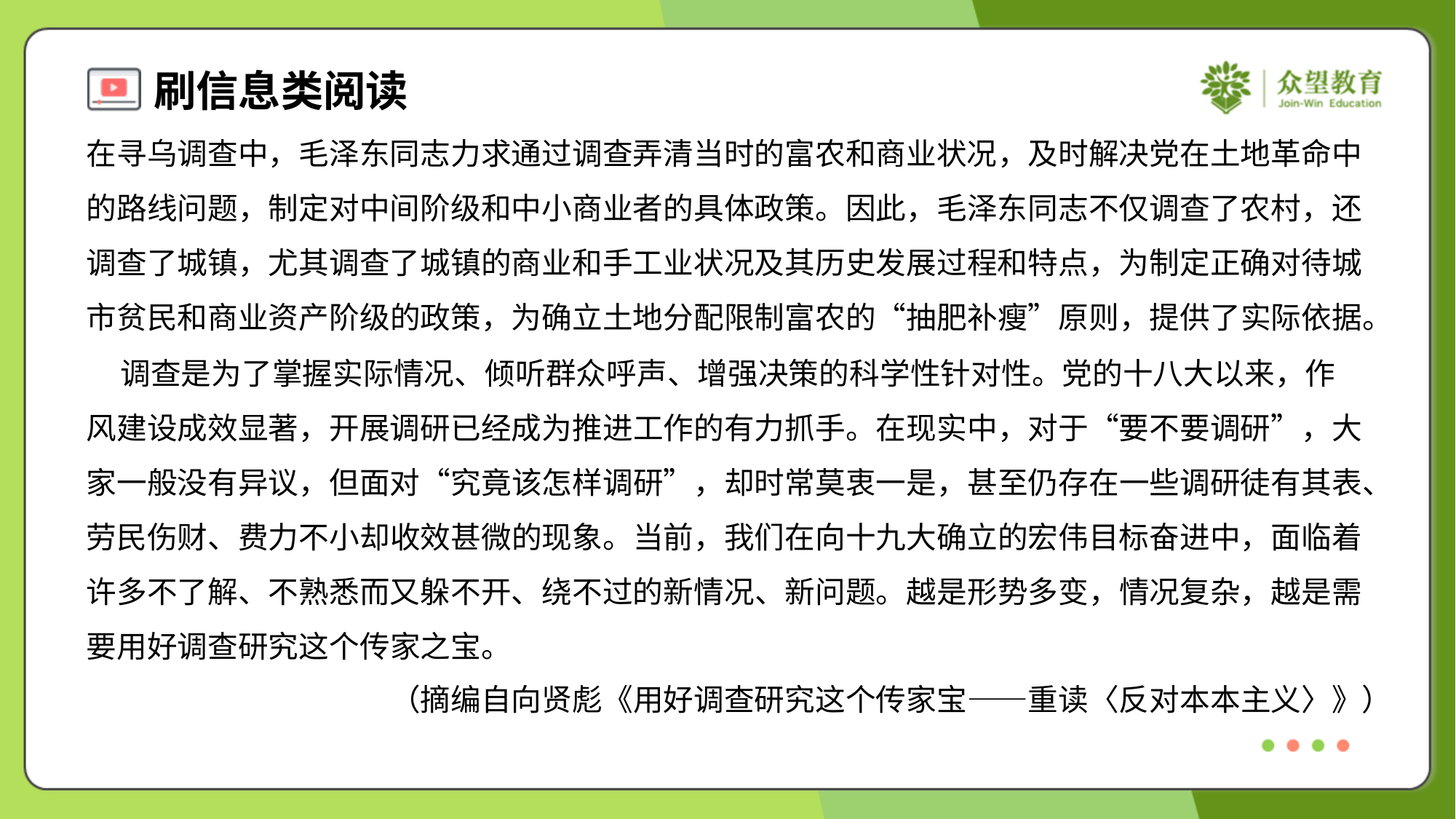

在寻乌调查中，毛泽东同志力求通过调查弄清当时的富农和商业状况，及时解决党在土地革命中
的路线问题，制定对中间阶级和中小商业者的具体政策。因此，毛泽东同志不仅调查了农村，还
调查了城镇，尤其调查了城镇的商业和手工业状况及其历史发展过程和特点，为制定正确对待城
市贫民和商业资产阶级的政策，为确立土地分配限制富农的“抽肥补瘦”原则，提供了实际依据。
    调查是为了掌握实际情况、倾听群众呼声、增强决策的科学性针对性。党的十八大以来，作
风建设成效显著，开展调研已经成为推进工作的有力抓手。在现实中，对于“要不要调研”，大
家一般没有异议，但面对“究竟该怎样调研”，却时常莫衷一是，甚至仍存在一些调研徒有其表、
劳民伤财、费力不小却收效甚微的现象。当前，我们在向十九大确立的宏伟目标奋进中，面临着
许多不了解、不熟悉而又躲不开、绕不过的新情况、新问题。越是形势多变，情况复杂，越是需
要用好调查研究这个传家之宝。
（摘编自向贤彪《用好调查研究这个传家宝——重读〈反对本本主义〉》）